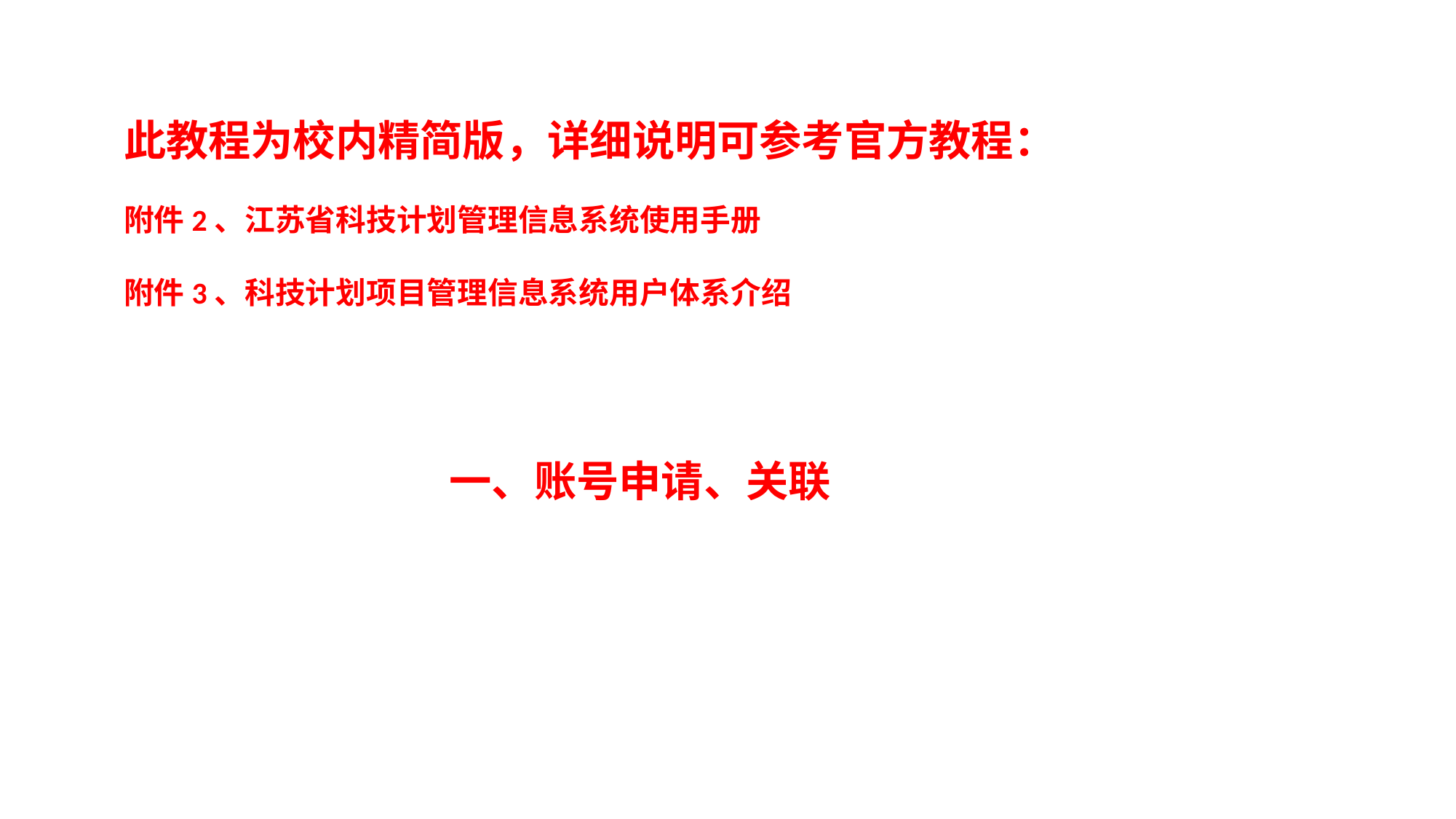

此教程为校内精简版，详细说明可参考官方教程：
附件2、江苏省科技计划管理信息系统使用手册
附件3、科技计划项目管理信息系统用户体系介绍
一、账号申请、关联